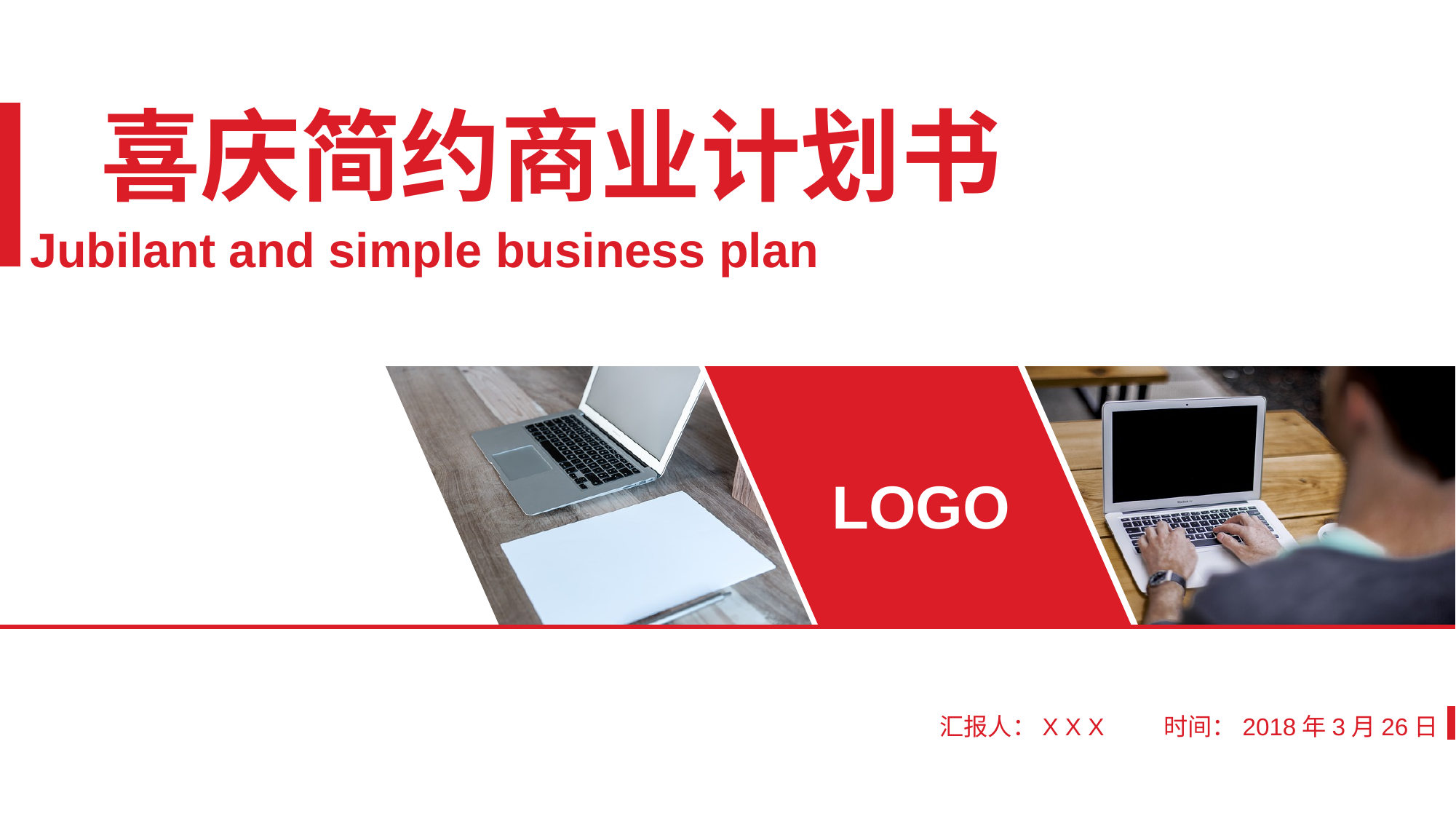

喜庆简约商业计划书

Jubilant and simple business plan

LOGO
汇报人：X X X        时间：2018年3月26日